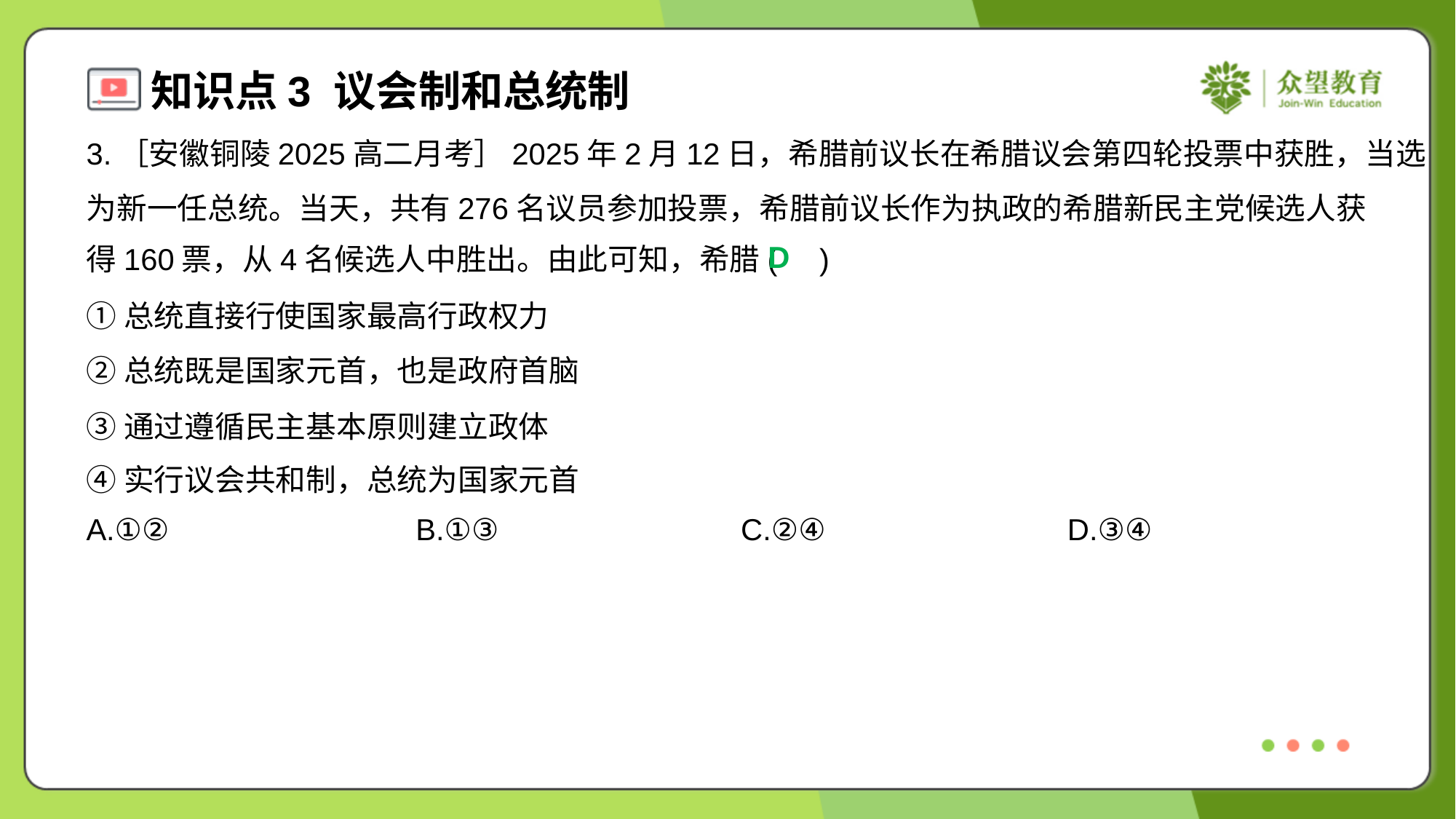

3.［安徽铜陵2025高二月考］2025年2月12日，希腊前议长在希腊议会第四轮投票中获胜，当选
为新一任总统。当天，共有276名议员参加投票，希腊前议长作为执政的希腊新民主党候选人获
得160票，从4名候选人中胜出。由此可知，希腊(     )
D
①总统直接行使国家最高行政权力
②总统既是国家元首，也是政府首脑
③通过遵循民主基本原则建立政体
④实行议会共和制，总统为国家元首
A.①②	B.①③	C.②④	D.③④